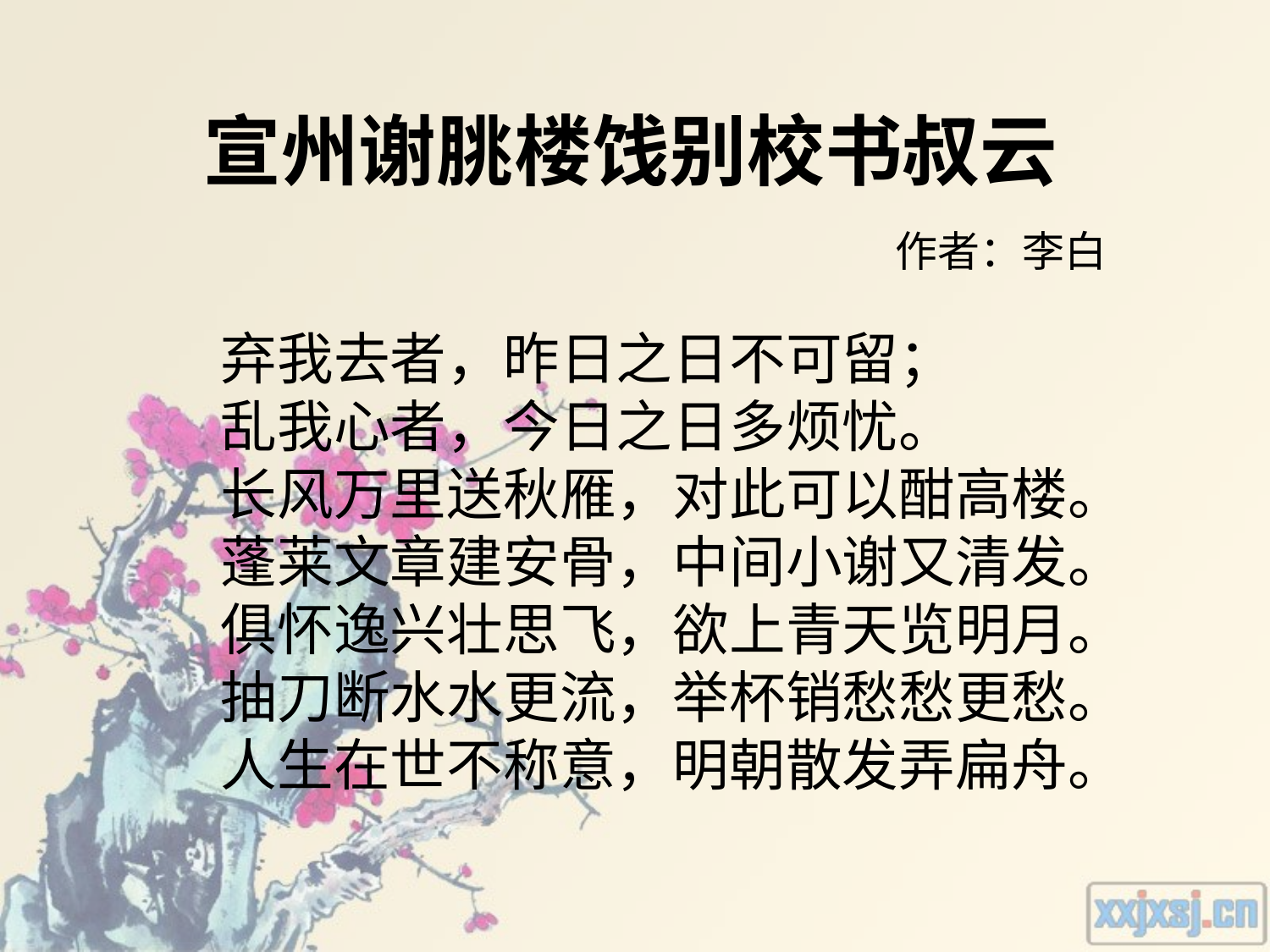

# 宣州谢朓楼饯别校书叔云
作者：李白
弃我去者，昨日之日不可留；
乱我心者，今日之日多烦忧。
长风万里送秋雁，对此可以酣高楼。
蓬莱文章建安骨，中间小谢又清发。
俱怀逸兴壮思飞，欲上青天览明月。
抽刀断水水更流，举杯销愁愁更愁。
人生在世不称意，明朝散发弄扁舟。